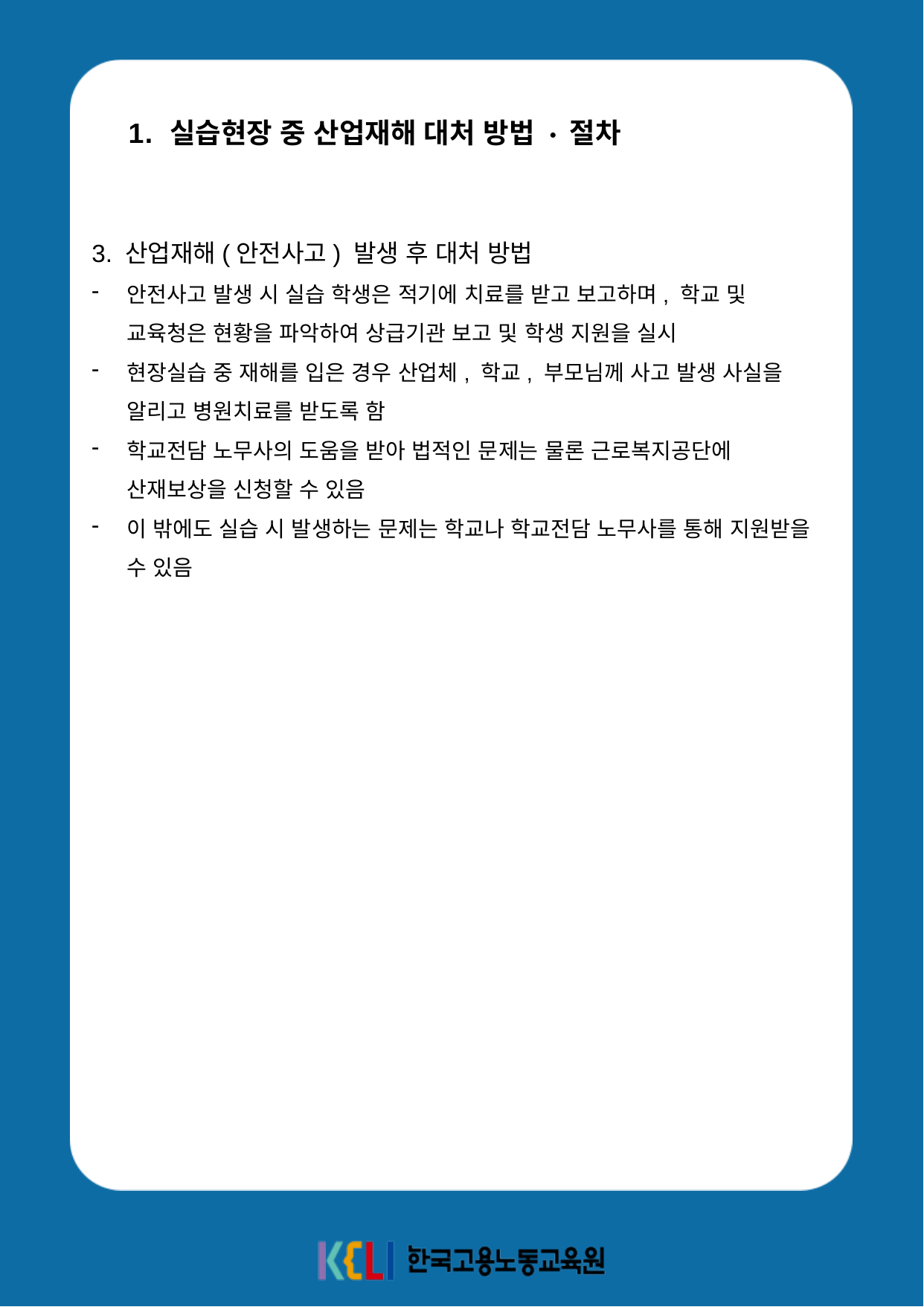

실습현장 중 산업재해 대처 방법 · 절차
3. 산업재해(안전사고) 발생 후 대처 방법
안전사고 발생 시 실습 학생은 적기에 치료를 받고 보고하며, 학교 및 교육청은 현황을 파악하여 상급기관 보고 및 학생 지원을 실시
현장실습 중 재해를 입은 경우 산업체, 학교, 부모님께 사고 발생 사실을    알리고 병원치료를 받도록 함
학교전담 노무사의 도움을 받아 법적인 문제는 물론 근로복지공단에 산재보상을 신청할 수 있음
이 밖에도 실습 시 발생하는 문제는 학교나 학교전담 노무사를 통해 지원받을 수 있음